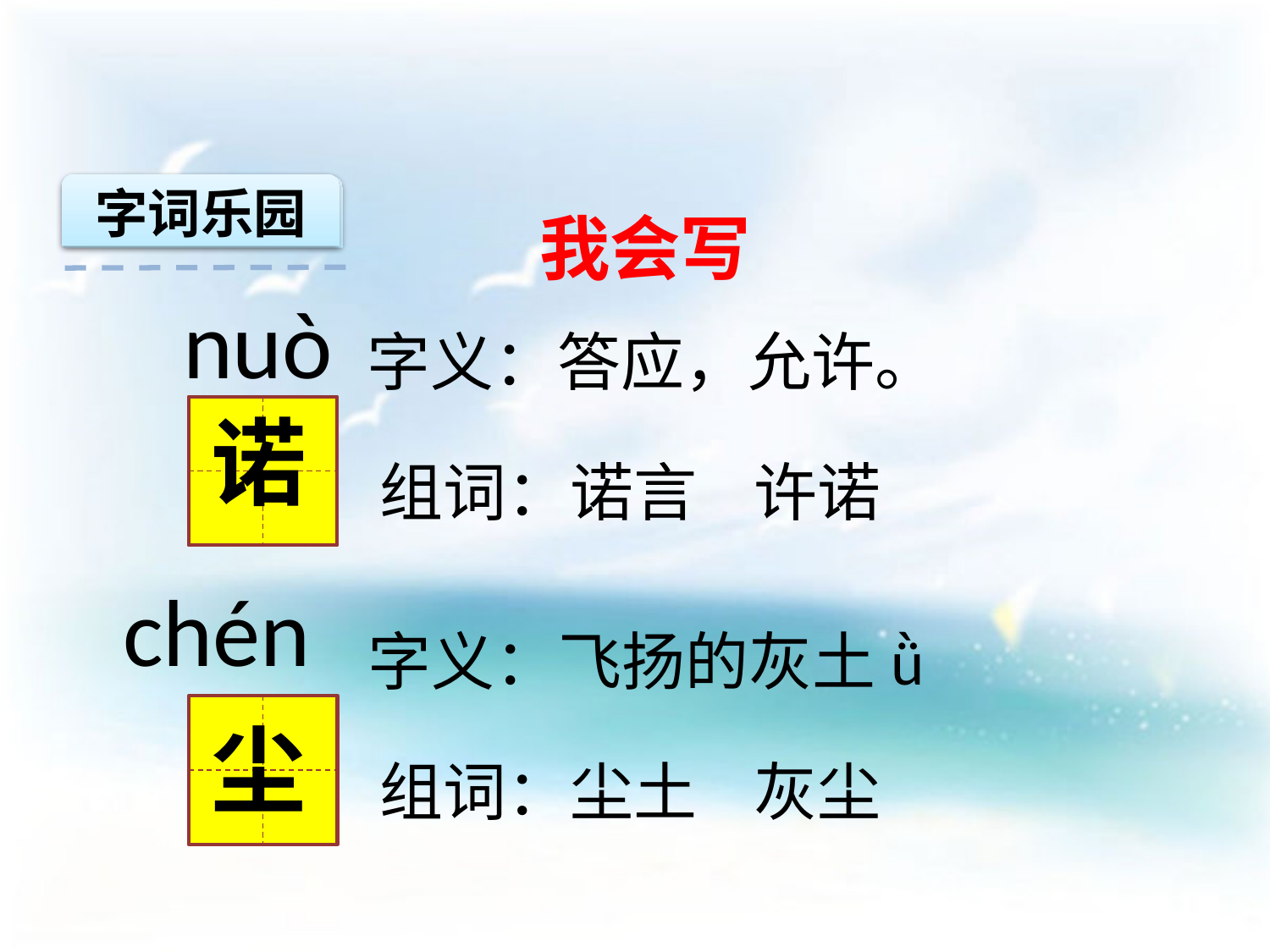

字词乐园

我会写
 nuò
字义：答应，允许。

诺
组词：诺言    许诺
 chén
字义：飞扬的灰土ǜ

尘
组词：尘土    灰尘